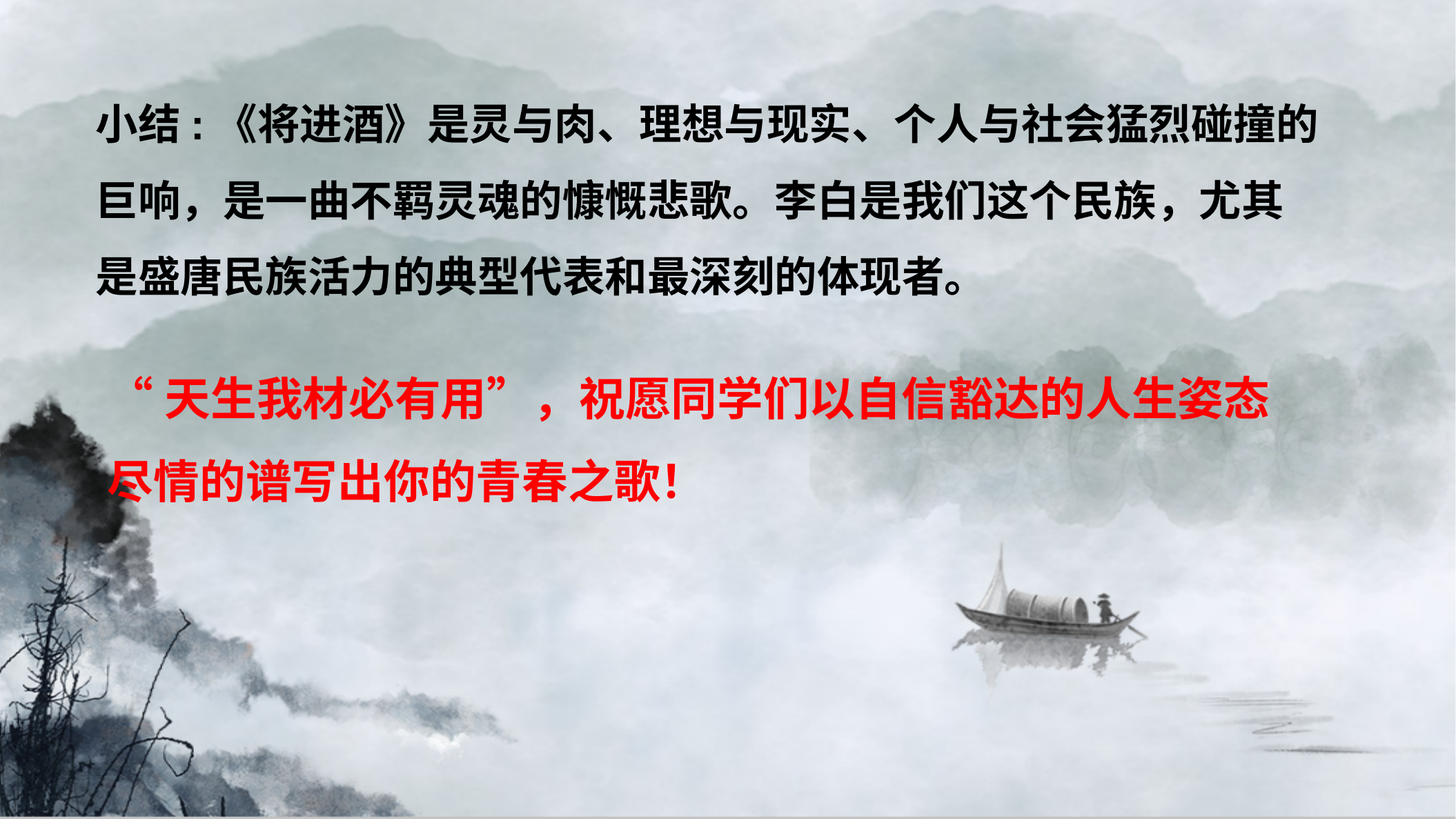

小结:《将进酒》是灵与肉、理想与现实、个人与社会猛烈碰撞的巨响，是一曲不羁灵魂的慷慨悲歌。李白是我们这个民族，尤其是盛唐民族活力的典型代表和最深刻的体现者。
“天生我材必有用”，祝愿同学们以自信豁达的人生姿态尽情的谱写出你的青春之歌！